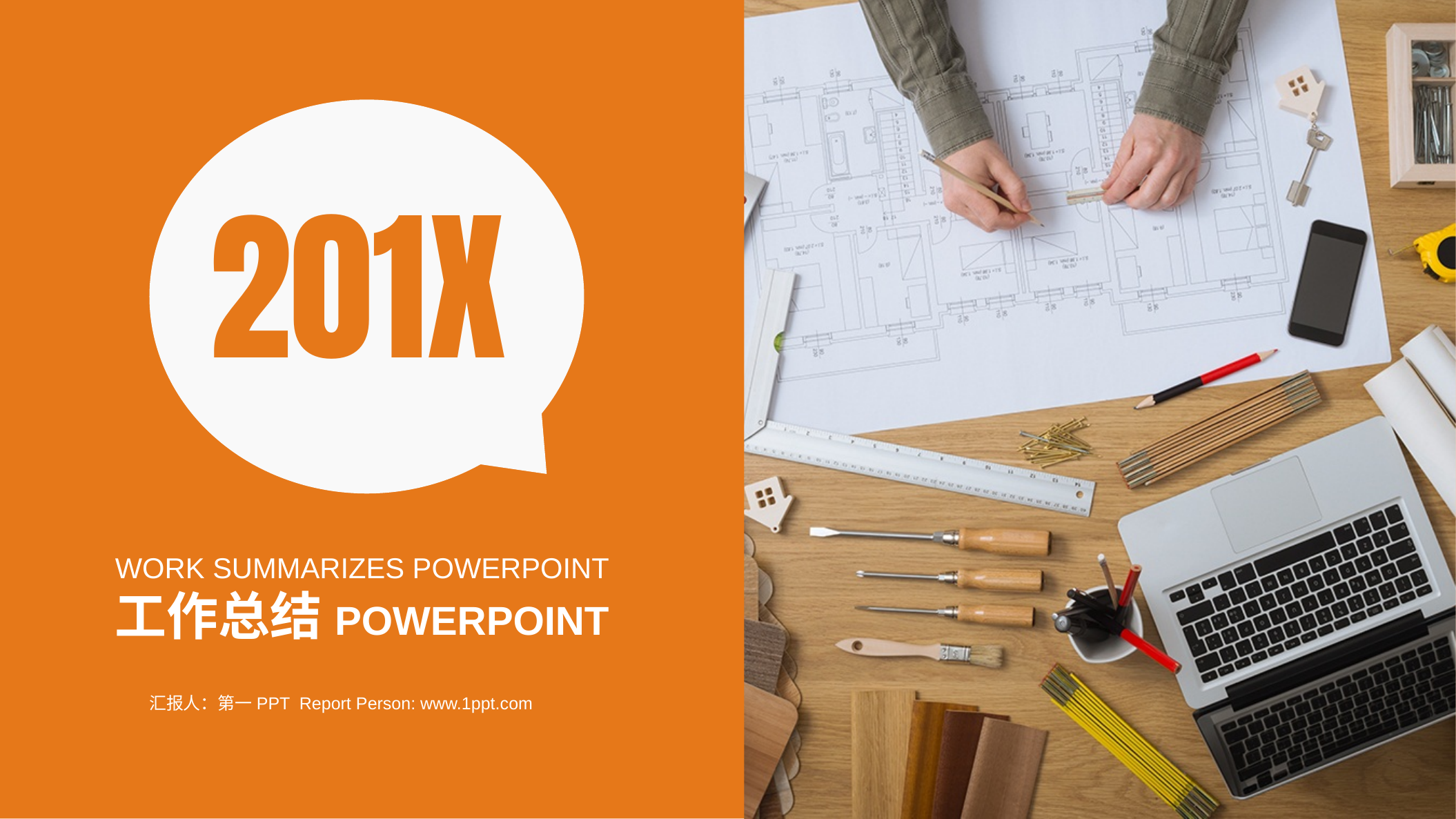

201X
WORK SUMMARIZES POWERPOINT
工作总结POWERPOINT
汇报人：第一PPT  Report Person: www.1ppt.com